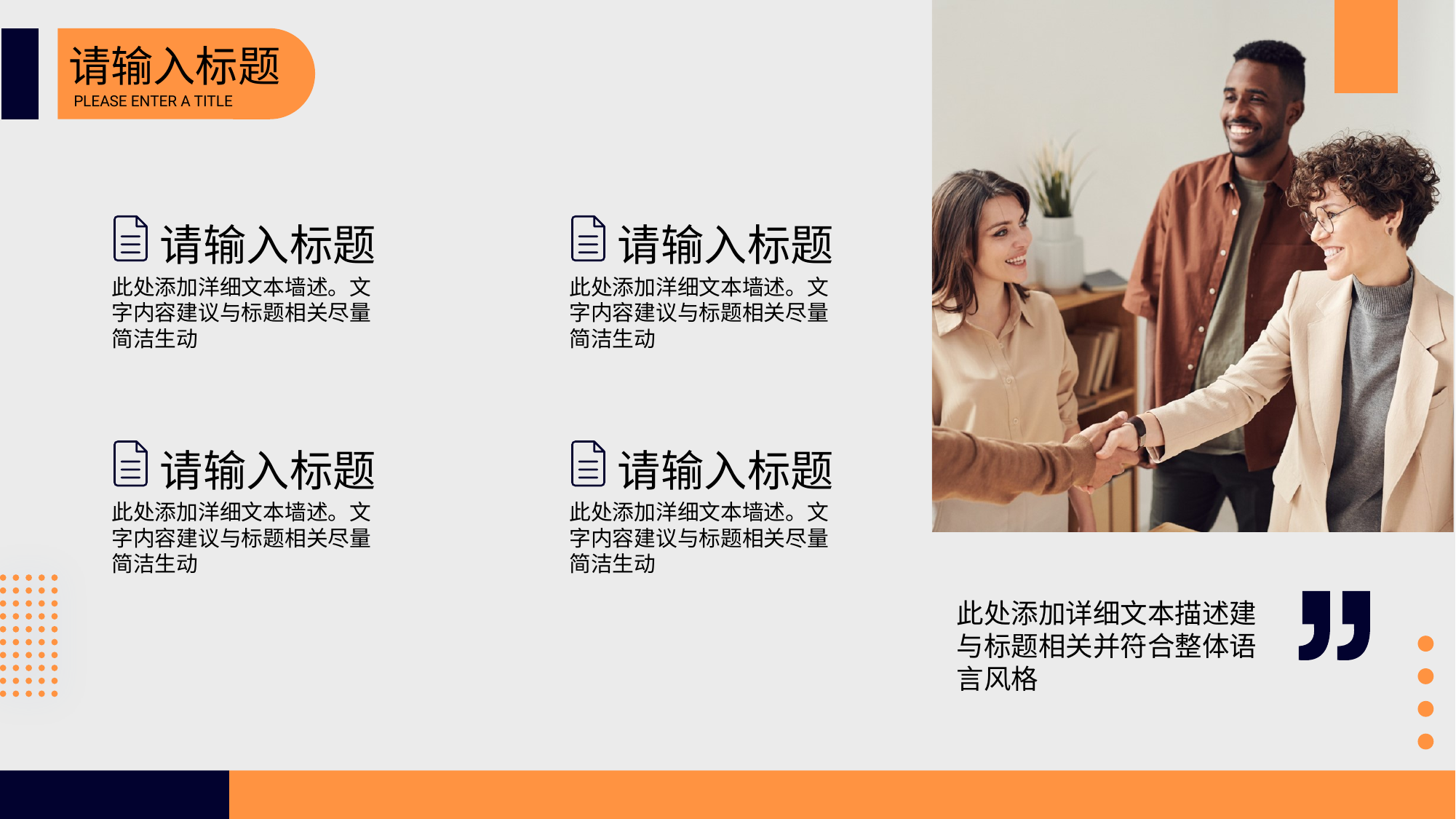

请输入标题
PLEASE ENTER A TITLE

请输入标题
此处添加洋细文本墙述。文字内容建议与标题相关尽量简洁生动

请输入标题
此处添加洋细文本墙述。文字内容建议与标题相关尽量简洁生动

请输入标题
此处添加洋细文本墙述。文字内容建议与标题相关尽量简洁生动

请输入标题
此处添加洋细文本墙述。文字内容建议与标题相关尽量简洁生动
此处添加详细文本描述建与标题相关并符合整体语言风格